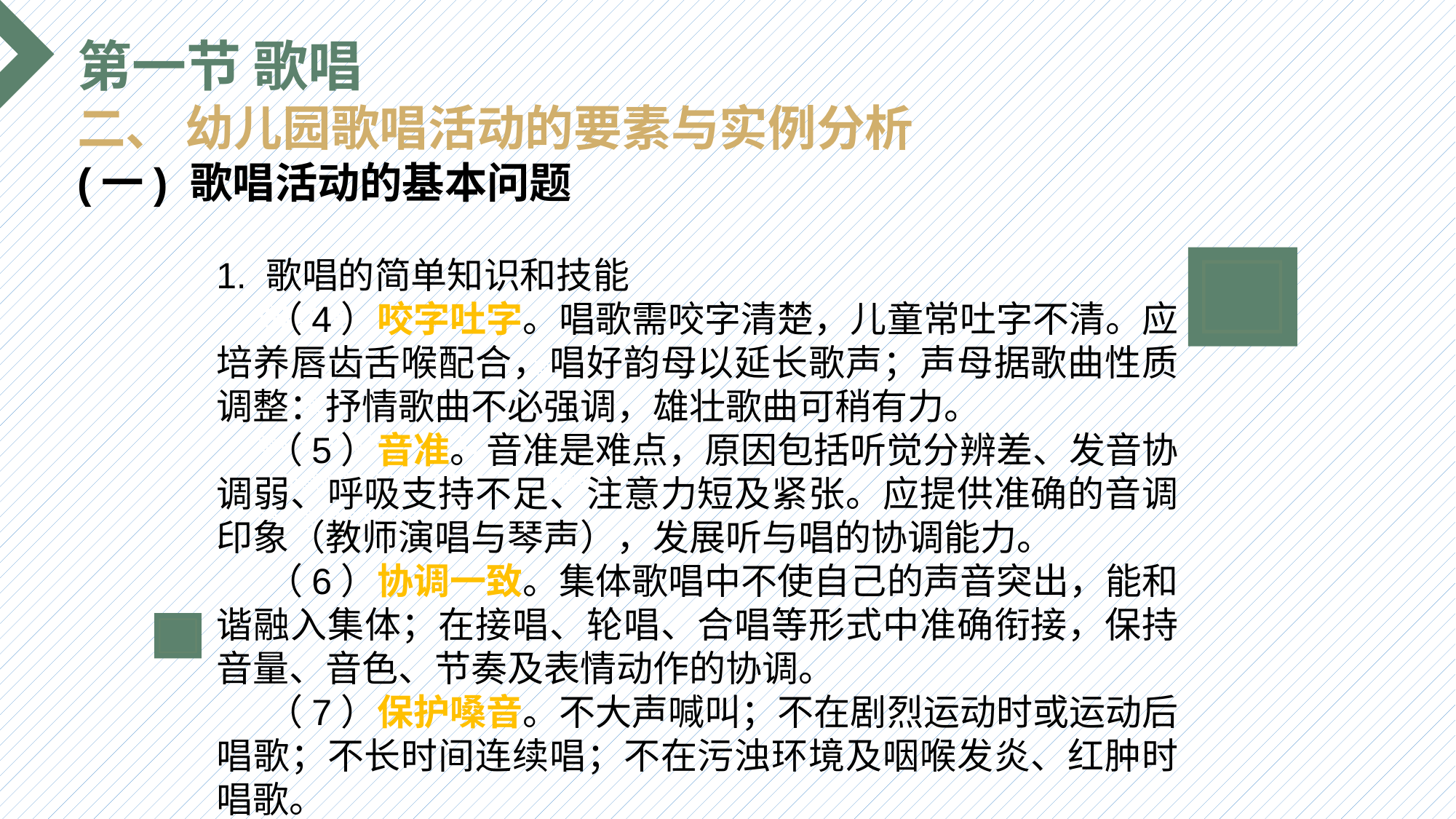

第一节 歌唱
二、 幼儿园歌唱活动的要素与实例分析
(一) 歌唱活动的基本问题

1. 歌唱的简单知识和技能
     （4）咬字吐字。唱歌需咬字清楚，儿童常吐字不清。应培养唇齿舌喉配合，唱好韵母以延长歌声；声母据歌曲性质调整：抒情歌曲不必强调，雄壮歌曲可稍有力。
     （5）音准。音准是难点，原因包括听觉分辨差、发音协调弱、呼吸支持不足、注意力短及紧张。应提供准确的音调印象（教师演唱与琴声），发展听与唱的协调能力。
     （6）协调一致。集体歌唱中不使自己的声音突出，能和谐融入集体；在接唱、轮唱、合唱等形式中准确衔接，保持音量、音色、节奏及表情动作的协调。
     （7）保护嗓音。不大声喊叫；不在剧烈运动时或运动后唱歌；不长时间连续唱；不在污浊环境及咽喉发炎、红肿时唱歌。

选题背景
输入您的内容，请简要说明，言简意赅即可输入您的内容，请简要说明，言简意赅即可输入您的内容，请简要说明，言简意赅即可输入您的内容，请简要说明，言简意赅即可